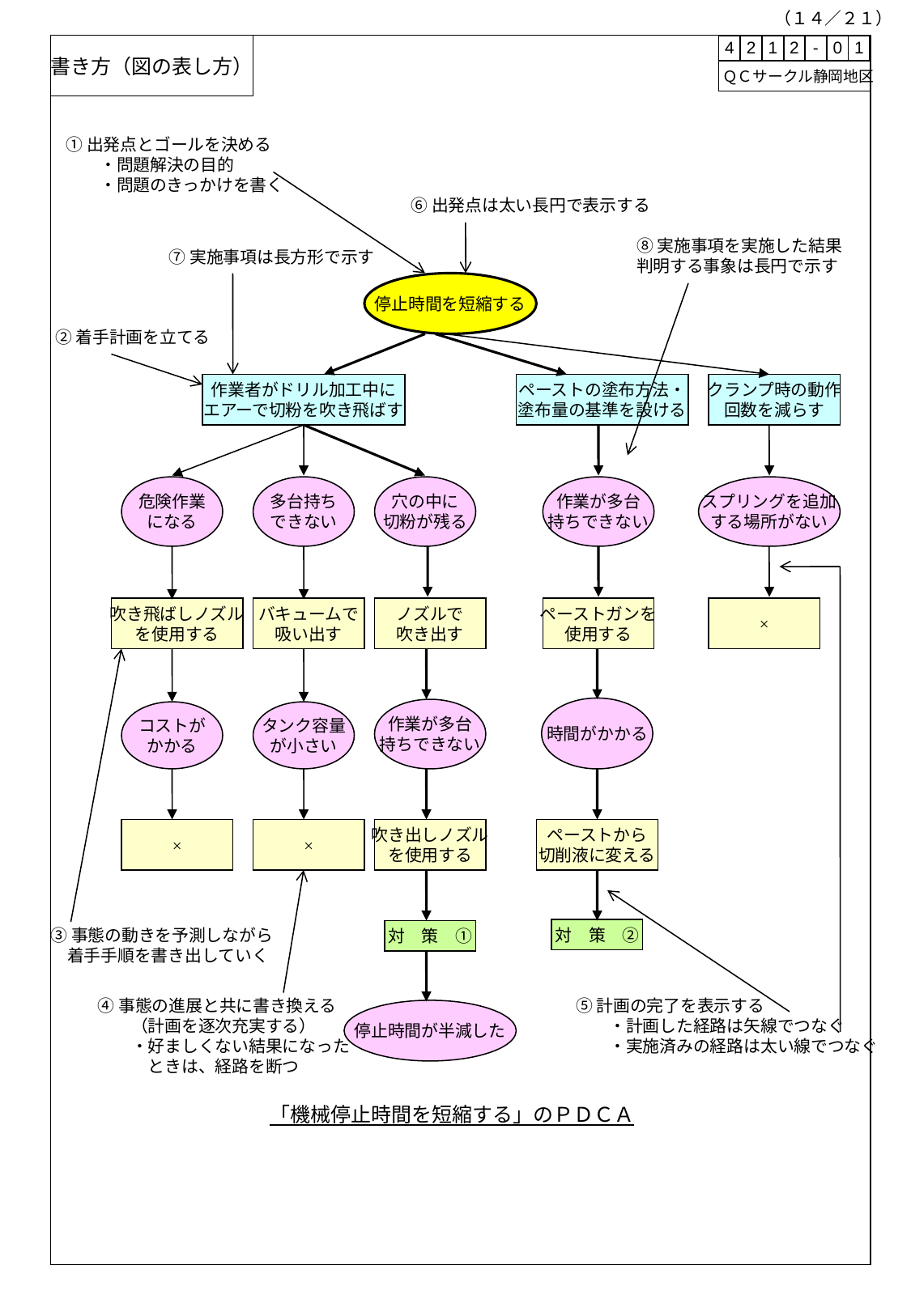

（１４／２１）

書き方（図の表し方）
| 4 | 2 | 1 | 2 | - | 0 | 1 |
| --- | --- | --- | --- | --- | --- | --- |
 ＱＣサークル静岡地区
①出発点とゴールを決める
　　・問題解決の目的
　　・問題のきっかけを書く

⑥出発点は太い長円で表示する

⑧実施事項を実施した結果
判明する事象は長円で示す
⑦実施事項は長方形で示す

停止時間を短縮する

②着手計画を立てる

作業者がドリル加工中に
エアーで切粉を吹き飛ばす
ペーストの塗布方法・
塗布量の基準を設ける
クランプ時の動作
回数を減らす

危険作業
になる
多台持ち
できない
穴の中に
切粉が残る
作業が多台
持ちできない
スプリングを追加
する場所がない

吹き飛ばしノズル
を使用する
バキュームで
吸い出す
ノズルで
吹き出す
ペーストガンを
使用する
×

時間がかかる
作業が多台
持ちできない
コストが
かかる
タンク容量
が小さい

×
×
吹き出しノズル
を使用する
ペーストから
切削液に変える

③事態の動きを予測しながら
　着手手順を書き出していく
対　策　②
対　策　①

④事態の進展と共に書き換える
　　（計画を逐次充実する）
　　・好ましくない結果になった
　　　ときは、経路を断つ
⑤計画の完了を表示する
　　・計画した経路は矢線でつなぐ
　　・実施済みの経路は太い線でつなぐ
停止時間が半減した
「機械停止時間を短縮する」のＰＤＣＡ